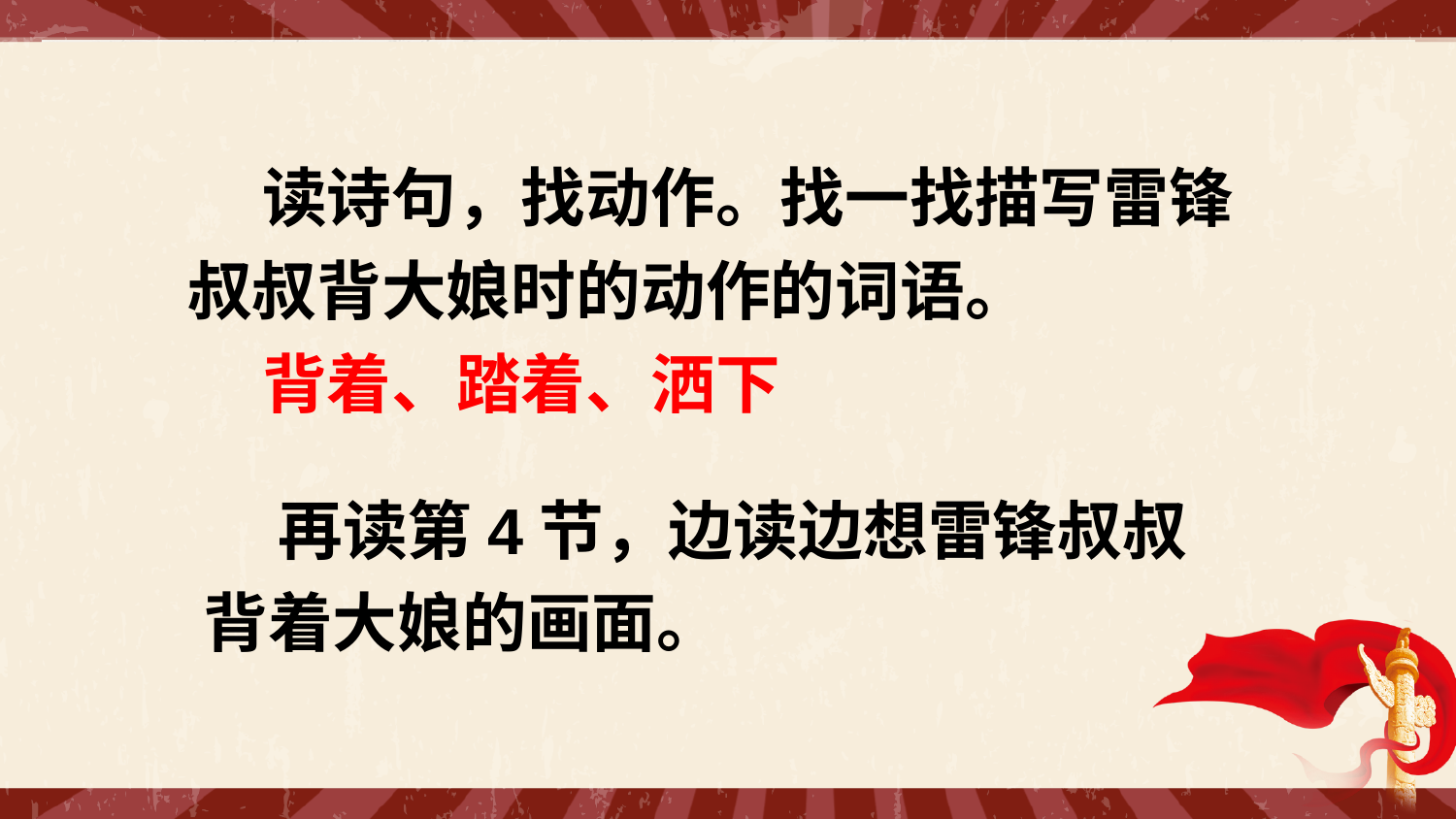

读诗句，找动作。找一找描写雷锋叔叔背大娘时的动作的词语。
    背着、踏着、洒下
    再读第4节，边读边想雷锋叔叔背着大娘的画面。